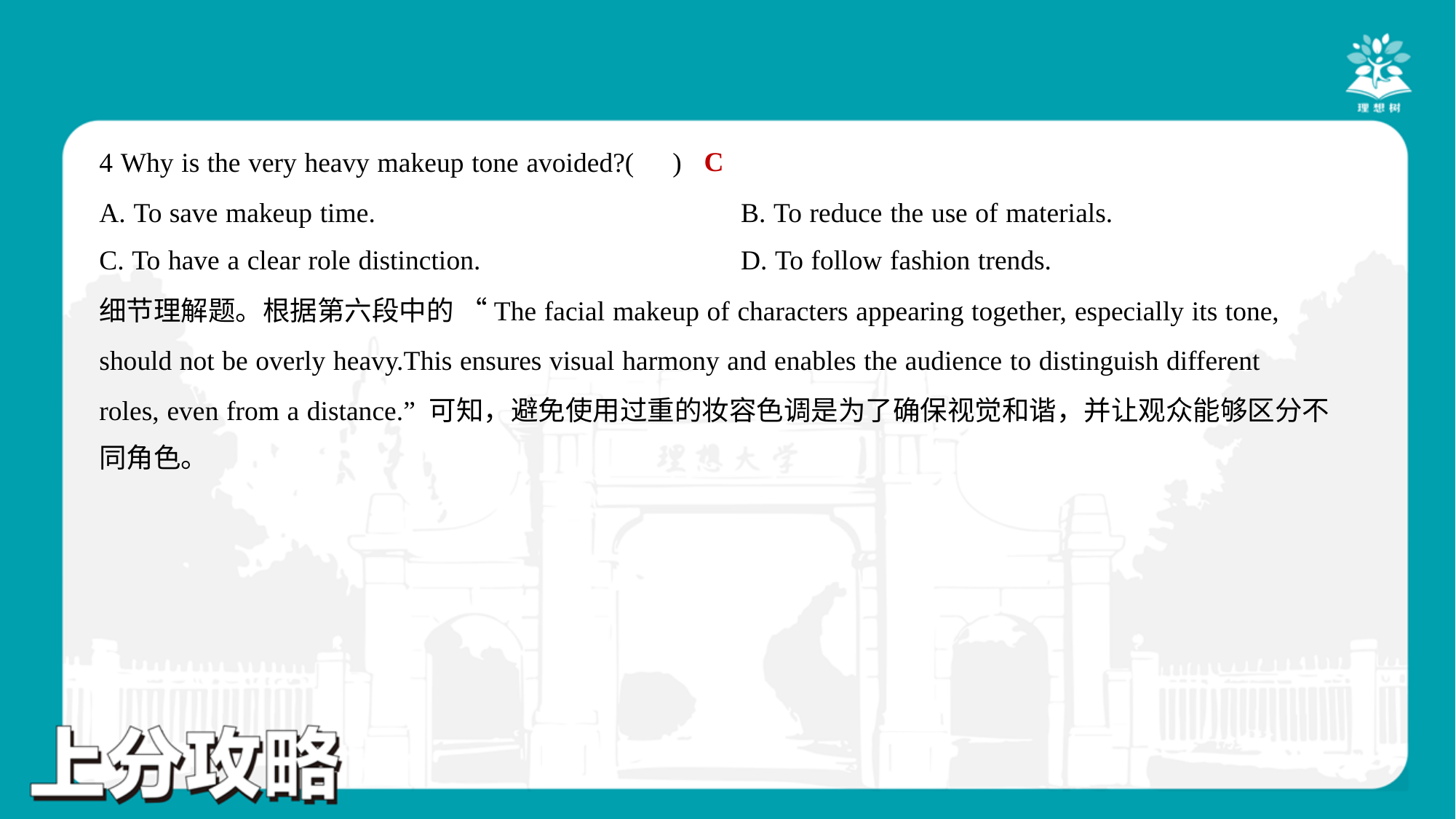

C
4 Why is the very heavy makeup tone avoided?(     )
A. To save makeup time.	B. To reduce the use of materials.
C. To have a clear role distinction.	D. To follow fashion trends.
细节理解题。根据第六段中的 “The facial makeup of characters appearing together, especially its tone,
should not be overly heavy.This ensures visual harmony and enables the audience to distinguish different
roles, even from a distance.” 可知，避免使用过重的妆容色调是为了确保视觉和谐，并让观众能够区分不
同角色。